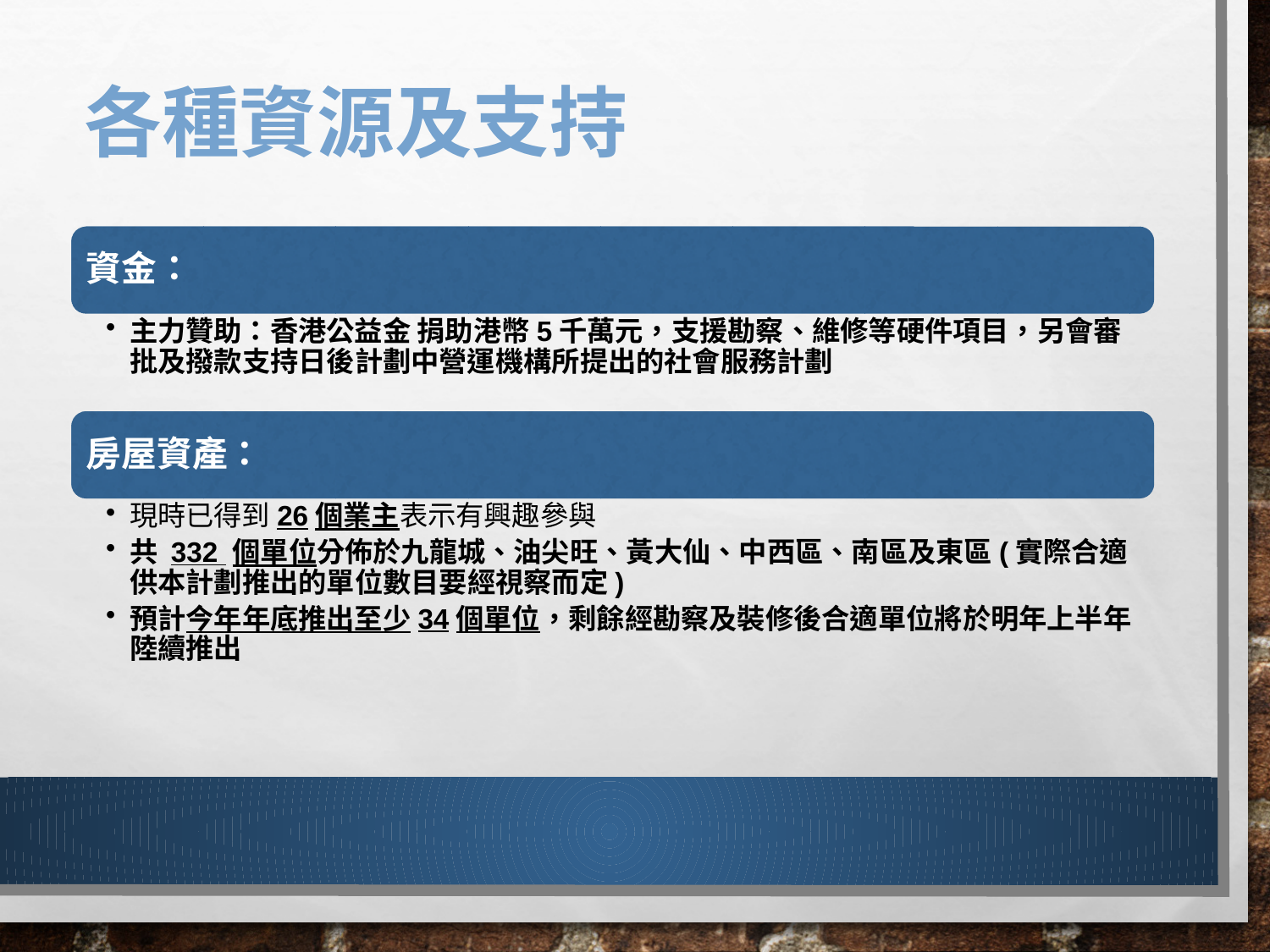

# 各種資源及支持
資金：
主力贊助：香港公益金 捐助港幣5千萬元，支援勘察、維修等硬件項目，另會審批及撥款支持日後計劃中營運機構所提出的社會服務計劃
房屋資產：
現時已得到26個業主表示有興趣參與
共 332 個單位分佈於九龍城、油尖旺、黃大仙、中西區、南區及東區(實際合適供本計劃推出的單位數目要經視察而定)
預計今年年底推出至少34個單位，剩餘經勘察及裝修後合適單位將於明年上半年陸續推出